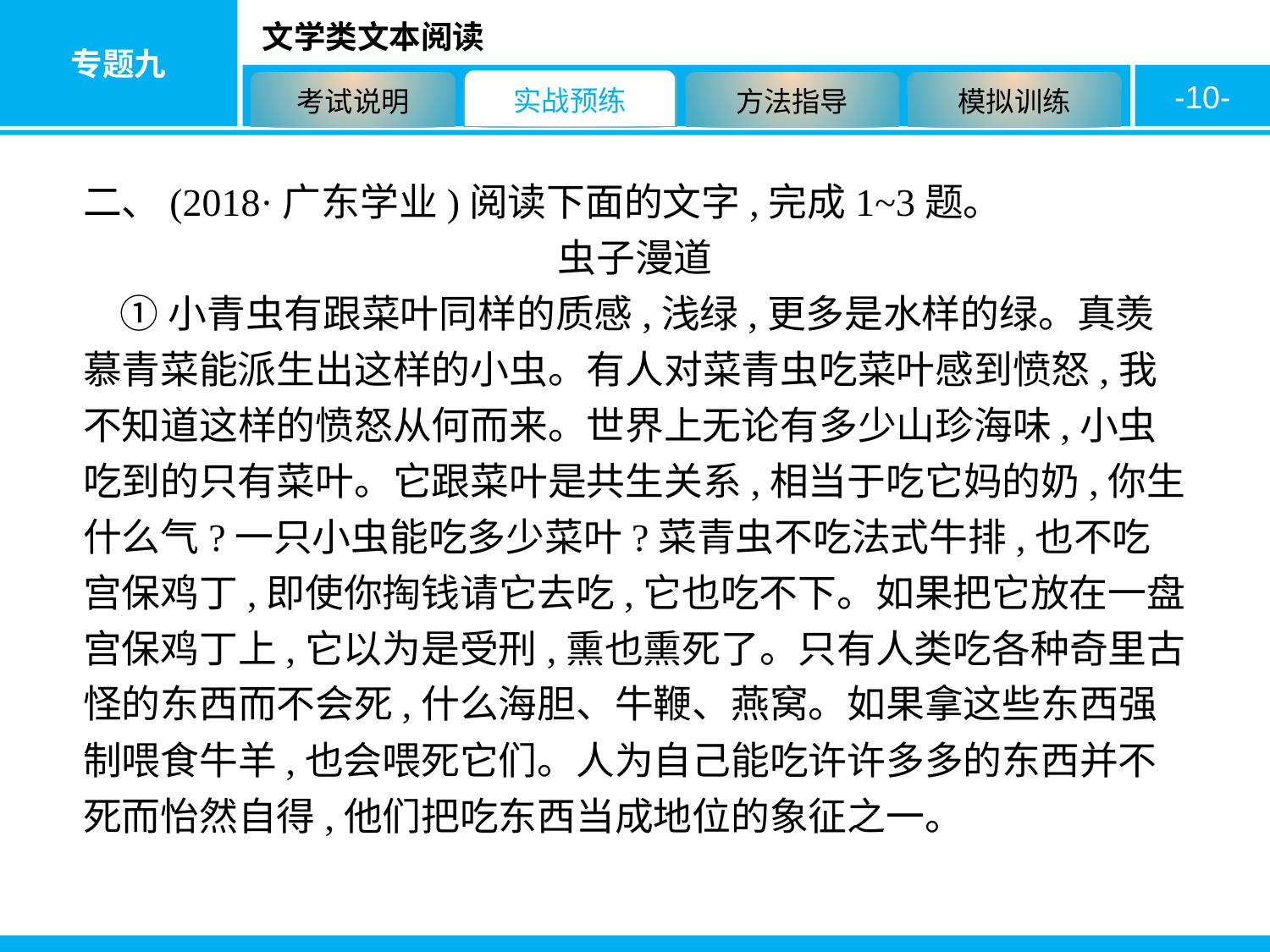

-10-
二、(2018·广东学业)阅读下面的文字,完成1~3题。
虫子漫道
①小青虫有跟菜叶同样的质感,浅绿,更多是水样的绿。真羡慕青菜能派生出这样的小虫。有人对菜青虫吃菜叶感到愤怒,我不知道这样的愤怒从何而来。世界上无论有多少山珍海味,小虫吃到的只有菜叶。它跟菜叶是共生关系,相当于吃它妈的奶,你生什么气?一只小虫能吃多少菜叶?菜青虫不吃法式牛排,也不吃宫保鸡丁,即使你掏钱请它去吃,它也吃不下。如果把它放在一盘宫保鸡丁上,它以为是受刑,熏也熏死了。只有人类吃各种奇里古怪的东西而不会死,什么海胆、牛鞭、燕窝。如果拿这些东西强制喂食牛羊,也会喂死它们。人为自己能吃许许多多的东西并不死而怡然自得,他们把吃东西当成地位的象征之一。